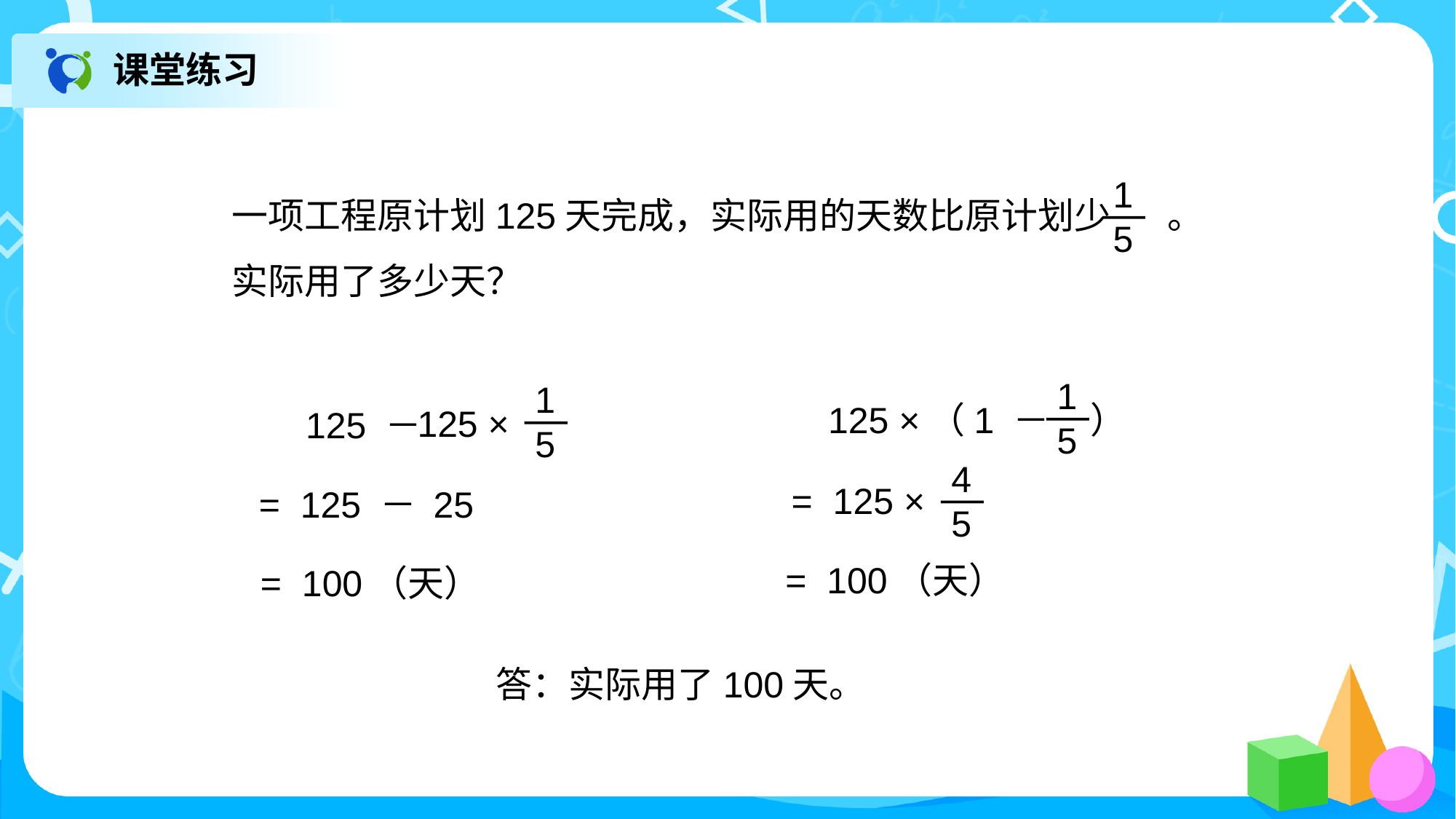

课堂练习
1
5

一项工程原计划125天完成，实际用的天数比原计划少       。
实际用了多少天？
1
5

125 ×（1 －     ）
1
5

125 ×
125 －
4
5

=  125 ×
=  125 － 25
=  100（天）
=  100（天）
答：实际用了100天。